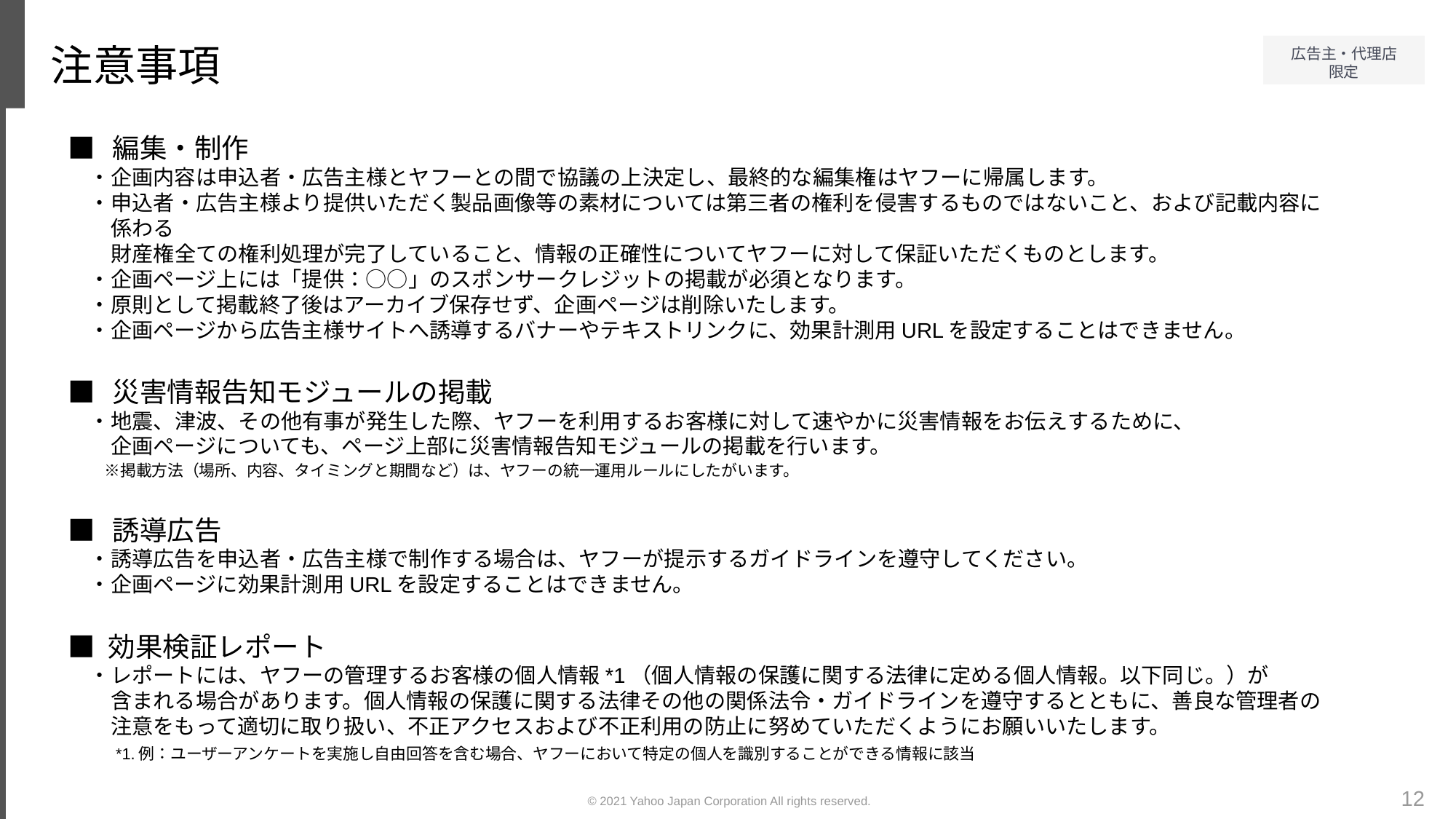

注意事項
■　編集・制作
　・企画内容は申込者・広告主様とヤフーとの間で協議の上決定し、最終的な編集権はヤフーに帰属します。
　・申込者・広告主様より提供いただく製品画像等の素材については第三者の権利を侵害するものではないこと、および記載内容に
　　係わる
　　財産権全ての権利処理が完了していること、情報の正確性についてヤフーに対して保証いただくものとします。
　・企画ページ上には「提供：○○」のスポンサークレジットの掲載が必須となります。
　・原則として掲載終了後はアーカイブ保存せず、企画ページは削除いたします。
　・企画ページから広告主様サイトへ誘導するバナーやテキストリンクに、効果計測用URLを設定することはできません。

■　災害情報告知モジュールの掲載
　・地震、津波、その他有事が発生した際、ヤフーを利用するお客様に対して速やかに災害情報をお伝えするために、
　　企画ページについても、ページ上部に災害情報告知モジュールの掲載を行います。
　　※掲載方法（場所、内容、タイミングと期間など）は、ヤフーの統一運用ルールにしたがいます。

■　誘導広告
　・誘導広告を申込者・広告主様で制作する場合は、ヤフーが提示するガイドラインを遵守してください。
　・企画ページに効果計測用URLを設定することはできません。

■ 効果検証レポート
　・レポートには、ヤフーの管理するお客様の個人情報*1（個人情報の保護に関する法律に定める個人情報。以下同じ。）が
　　含まれる場合があります。個人情報の保護に関する法律その他の関係法令・ガイドラインを遵守するとともに、善良な管理者の
　　注意をもって適切に取り扱い、不正アクセスおよび不正利用の防止に努めていただくようにお願いいたします。
　　*1.例：ユーザーアンケートを実施し自由回答を含む場合、ヤフーにおいて特定の個人を識別することができる情報に該当
12